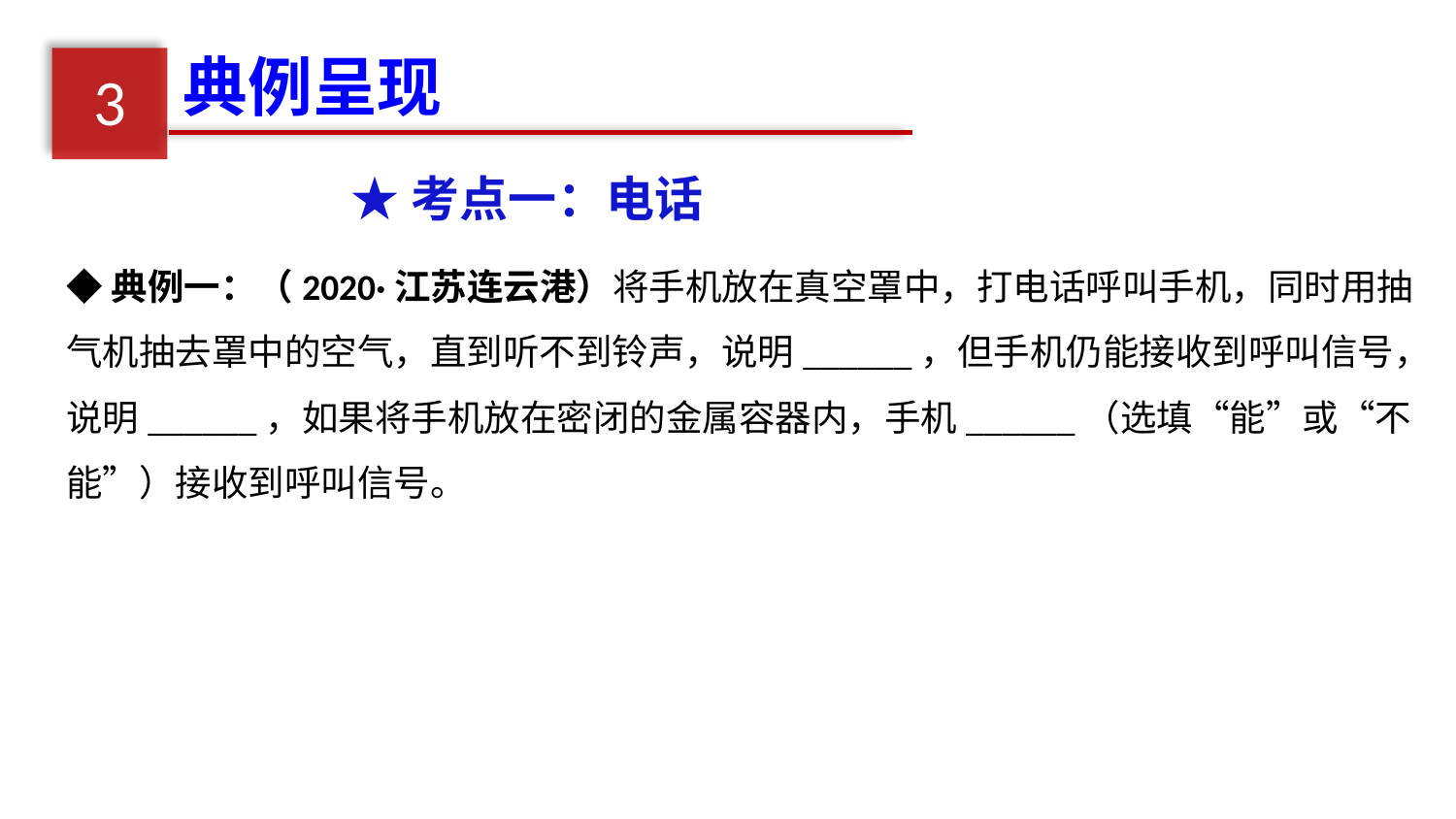

典例呈现

3
★考点一：电话
◆典例一：（2020·江苏连云港）将手机放在真空罩中，打电话呼叫手机，同时用抽气机抽去罩中的空气，直到听不到铃声，说明______，但手机仍能接收到呼叫信号，说明______，如果将手机放在密闭的金属容器内，手机______（选填“能”或“不能”）接收到呼叫信号。